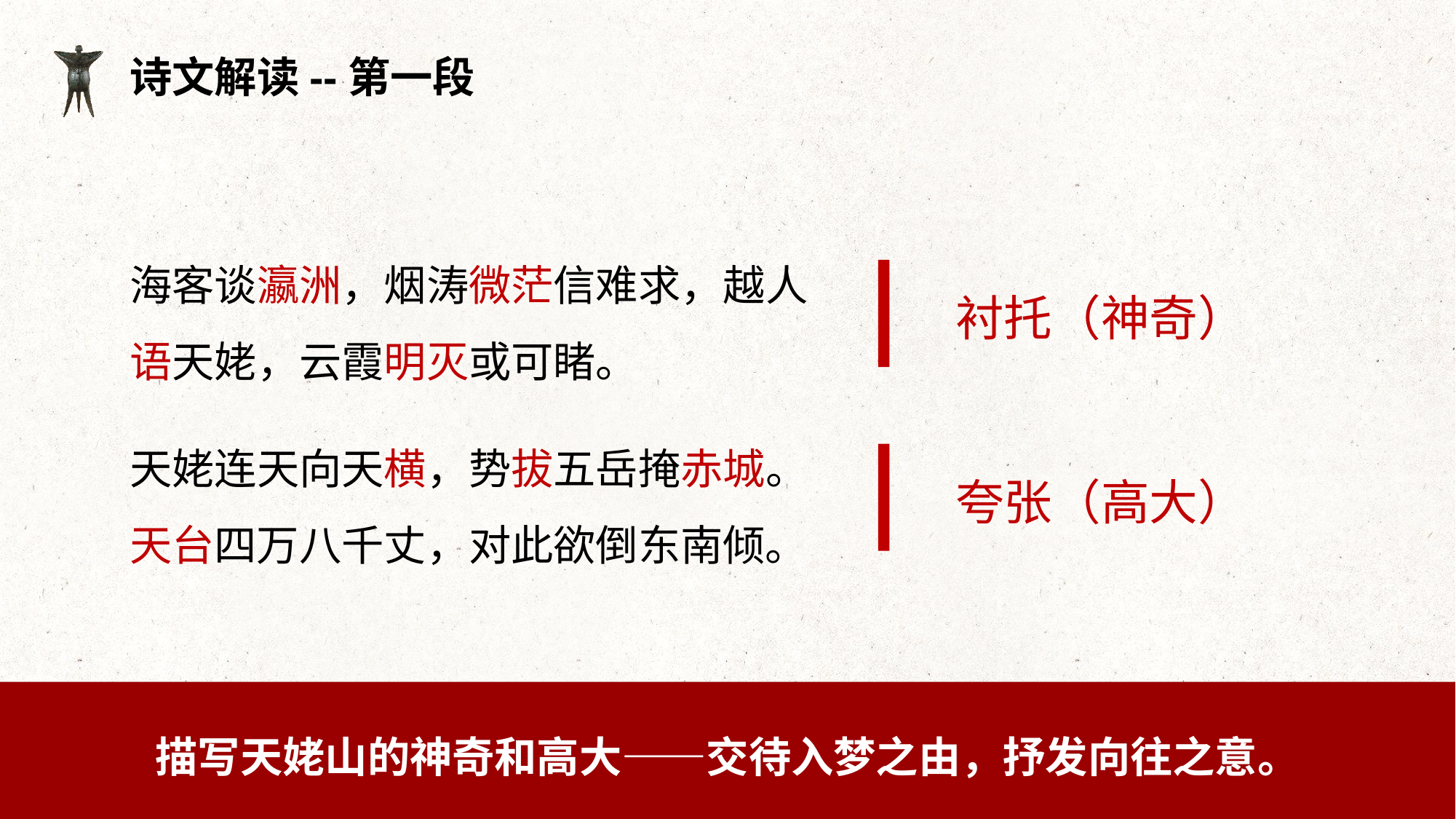

诗文解读--第一段
海客谈瀛洲，烟涛微茫信难求，越人语天姥，云霞明灭或可睹。
天姥连天向天横，势拔五岳掩赤城。天台四万八千丈，对此欲倒东南倾。

衬托（神奇）

夸张（高大）
描写天姥山的神奇和高大——交待入梦之由，抒发向往之意。